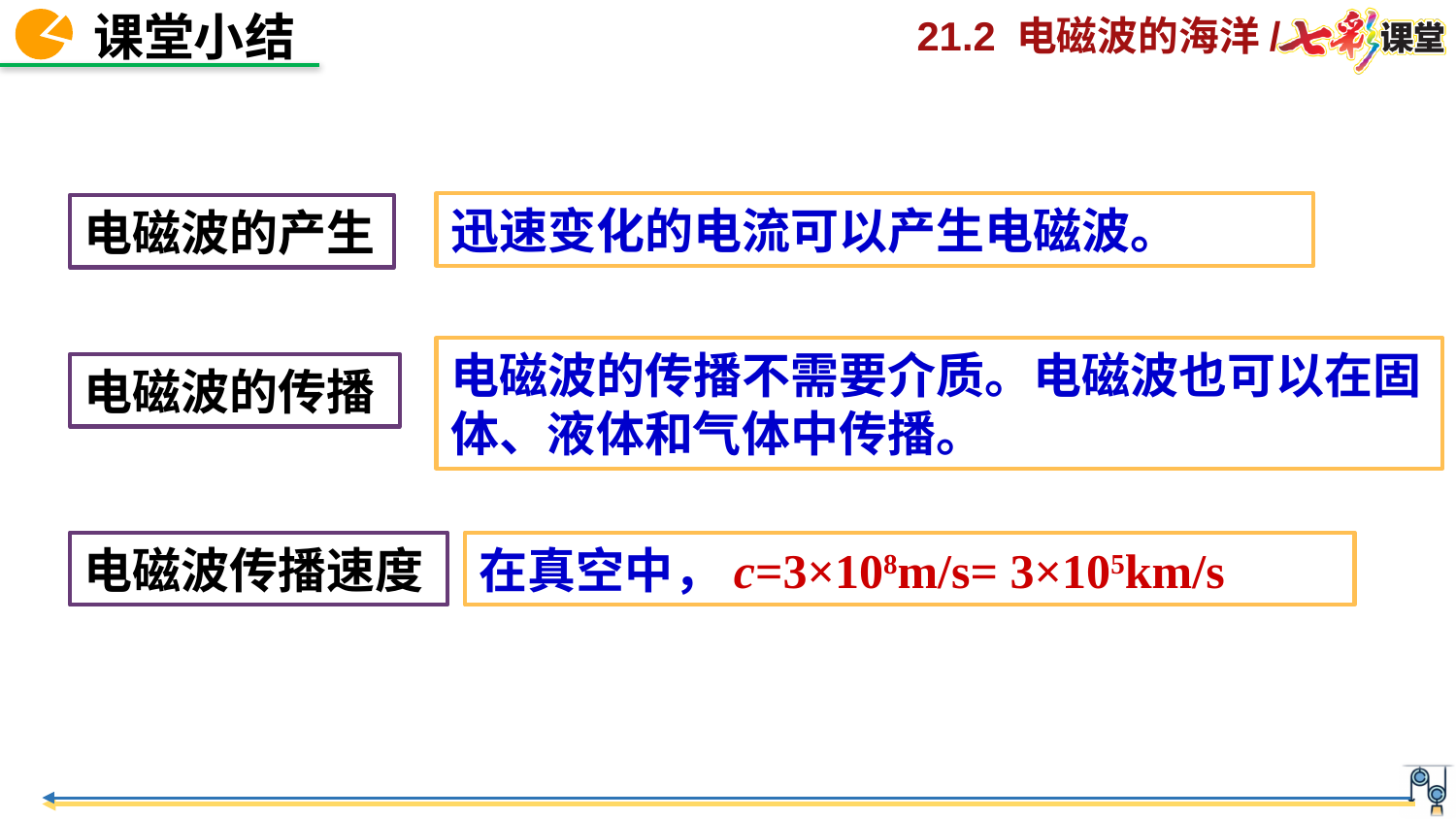

迅速变化的电流可以产生电磁波。
电磁波的产生
电磁波的传播不需要介质。电磁波也可以在固体、液体和气体中传播。
电磁波的传播
电磁波传播速度
在真空中，c=3×108m/s= 3×105km/s